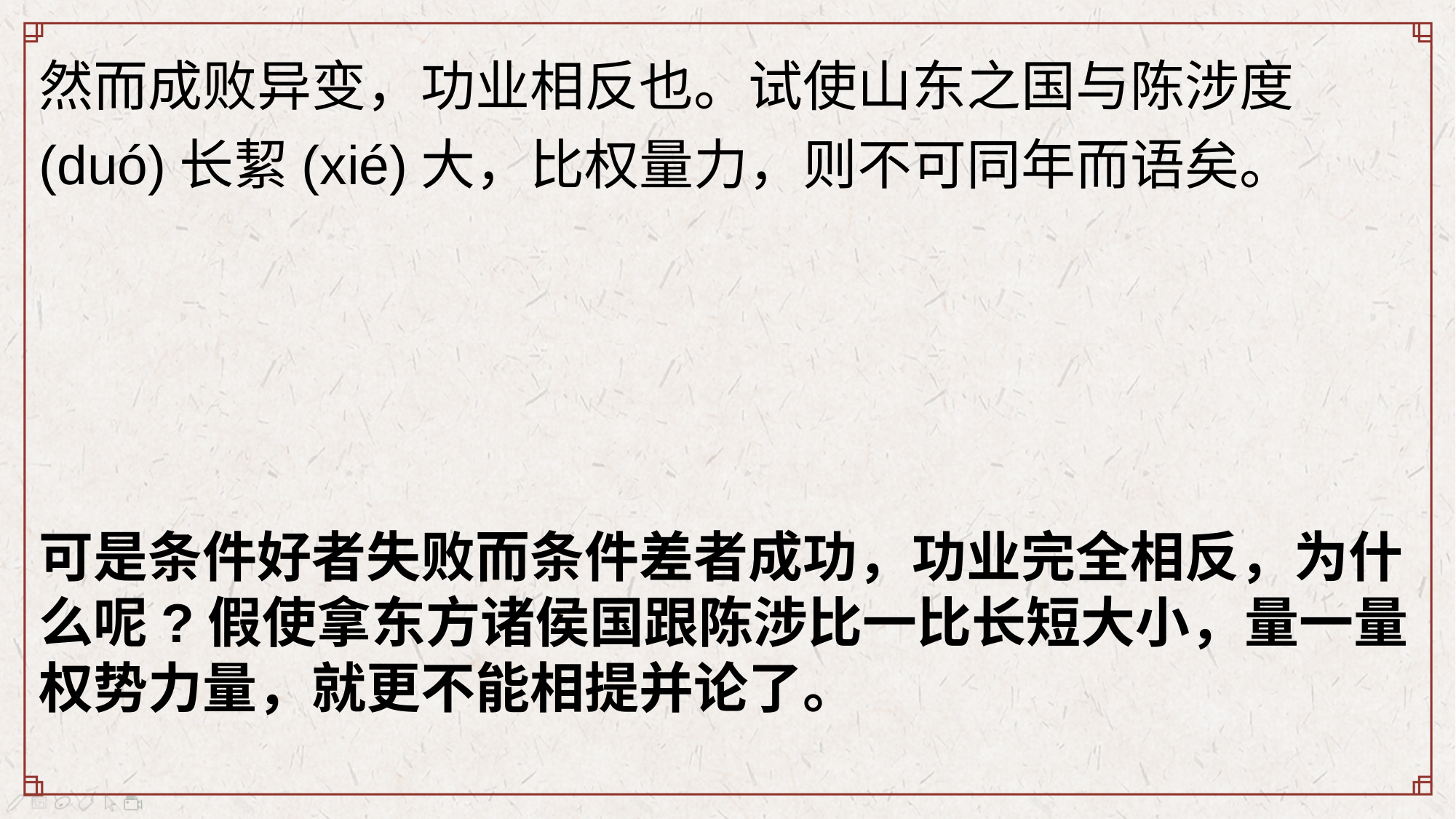

然而成败异变，功业相反也。试使山东之国与陈涉度(duó)长絜(xié)大，比权量力，则不可同年而语矣。
可是条件好者失败而条件差者成功，功业完全相反，为什么呢?假使拿东方诸侯国跟陈涉比一比长短大小，量一量权势力量，就更不能相提并论了。